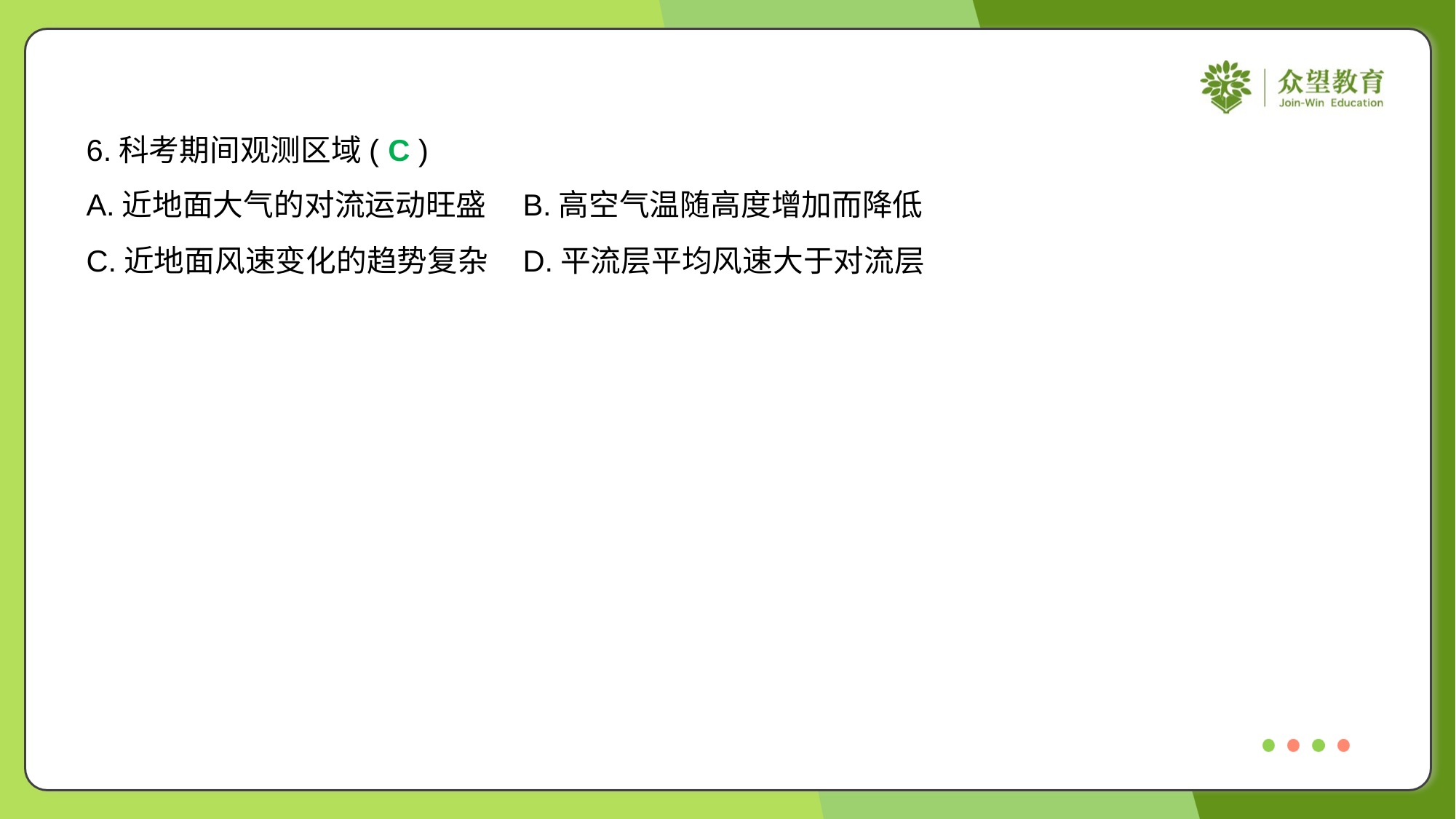

6.科考期间观测区域(     )
C
A.近地面大气的对流运动旺盛	B.高空气温随高度增加而降低
C.近地面风速变化的趋势复杂	D.平流层平均风速大于对流层